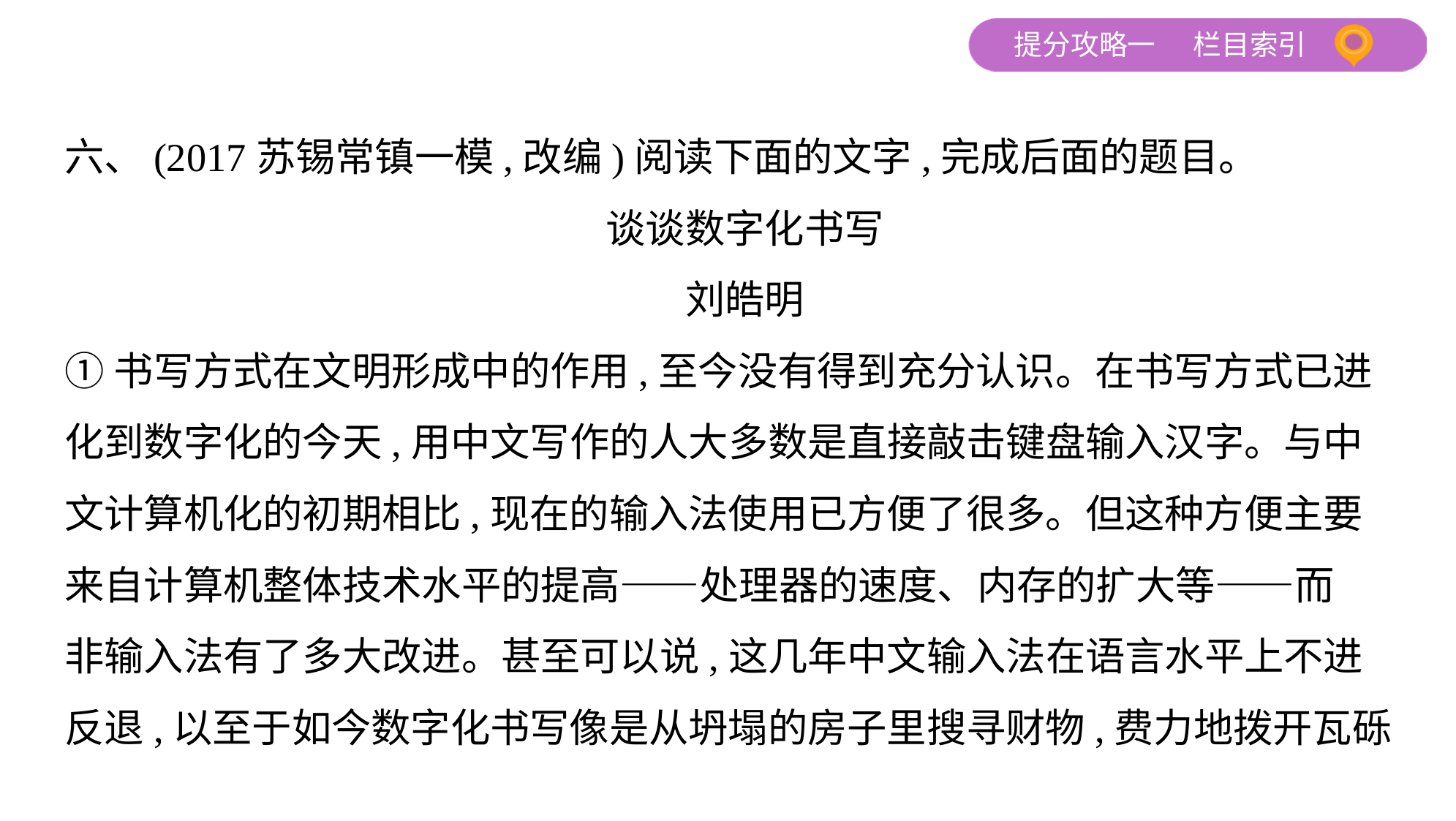

六、(2017苏锡常镇一模,改编)阅读下面的文字,完成后面的题目。
谈谈数字化书写
刘皓明
①书写方式在文明形成中的作用,至今没有得到充分认识。在书写方式已进
化到数字化的今天,用中文写作的人大多数是直接敲击键盘输入汉字。与中
文计算机化的初期相比,现在的输入法使用已方便了很多。但这种方便主要
来自计算机整体技术水平的提高——处理器的速度、内存的扩大等——而
非输入法有了多大改进。甚至可以说,这几年中文输入法在语言水平上不进
反退,以至于如今数字化书写像是从坍塌的房子里搜寻财物,费力地拨开瓦砾